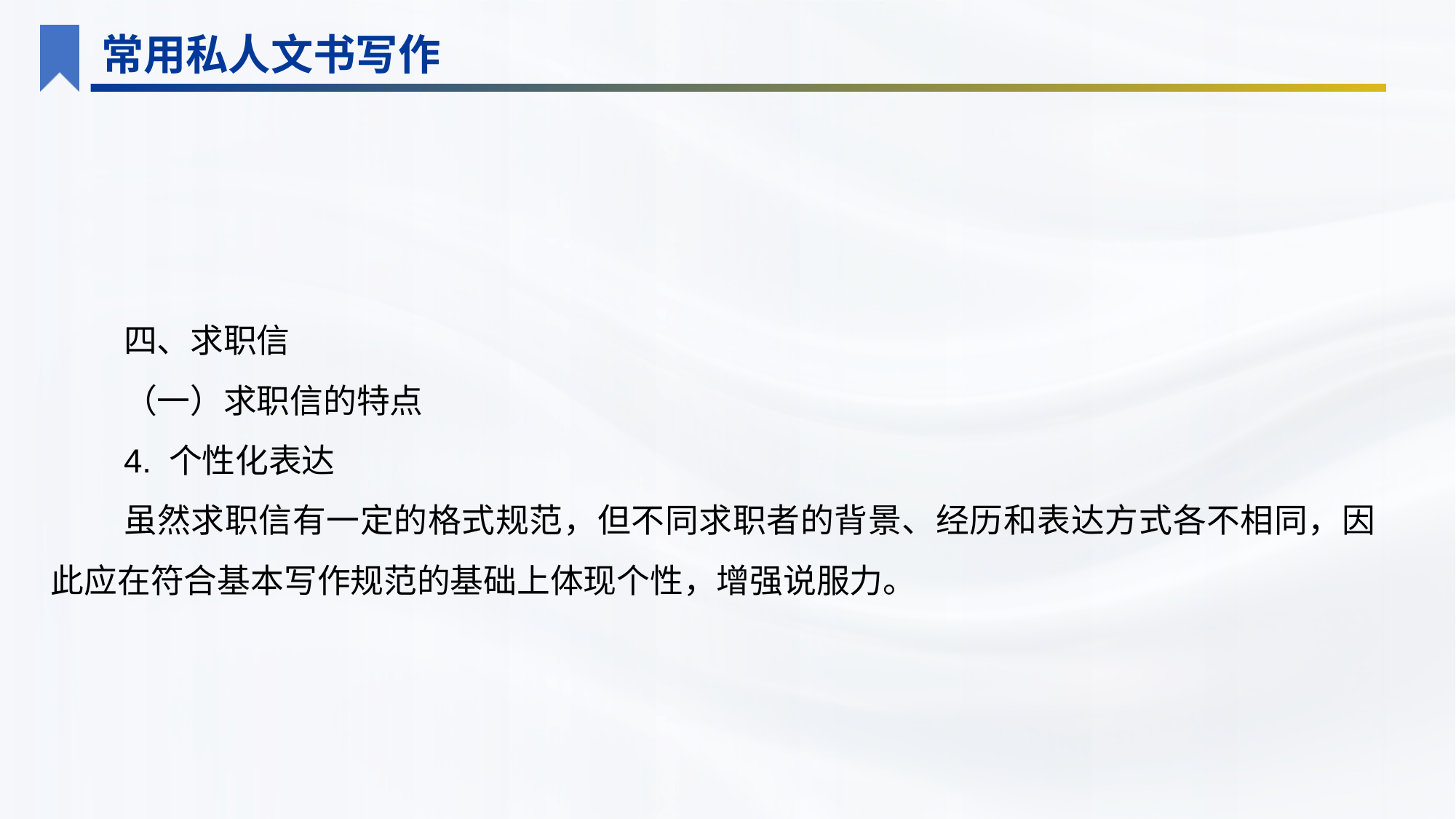

常用私人文书写作
四、求职信
（一）求职信的特点
4. 个性化表达
虽然求职信有一定的格式规范，但不同求职者的背景、经历和表达方式各不相同，因此应在符合基本写作规范的基础上体现个性，增强说服力。